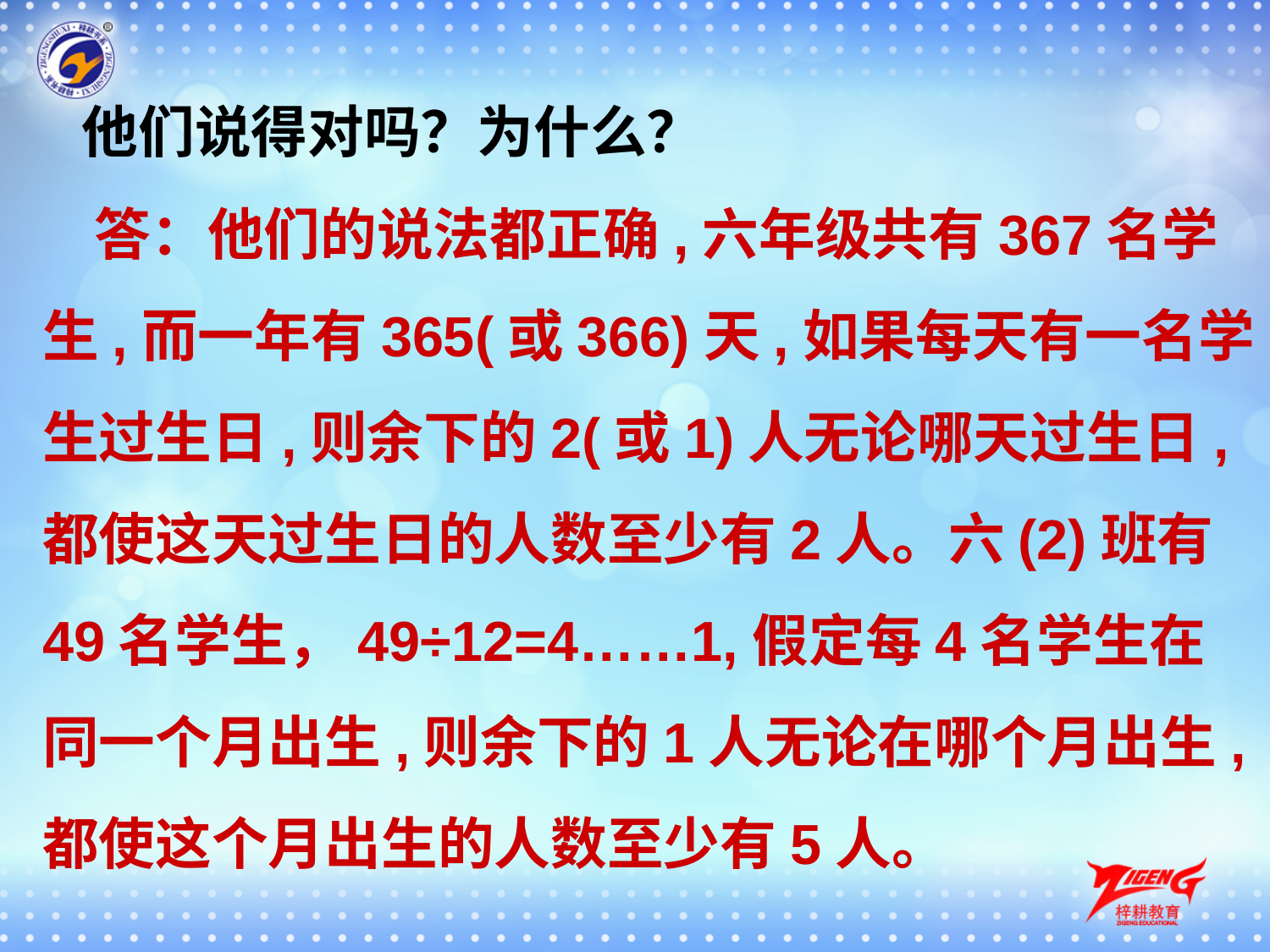

他们说得对吗？为什么？
   答：他们的说法都正确,六年级共有367名学生,而一年有365(或366)天,如果每天有一名学生过生日,则余下的2(或1)人无论哪天过生日,都使这天过生日的人数至少有2人。六(2)班有49名学生，49÷12=4……1,假定每4名学生在同一个月出生,则余下的1人无论在哪个月出生,都使这个月出生的人数至少有5人。